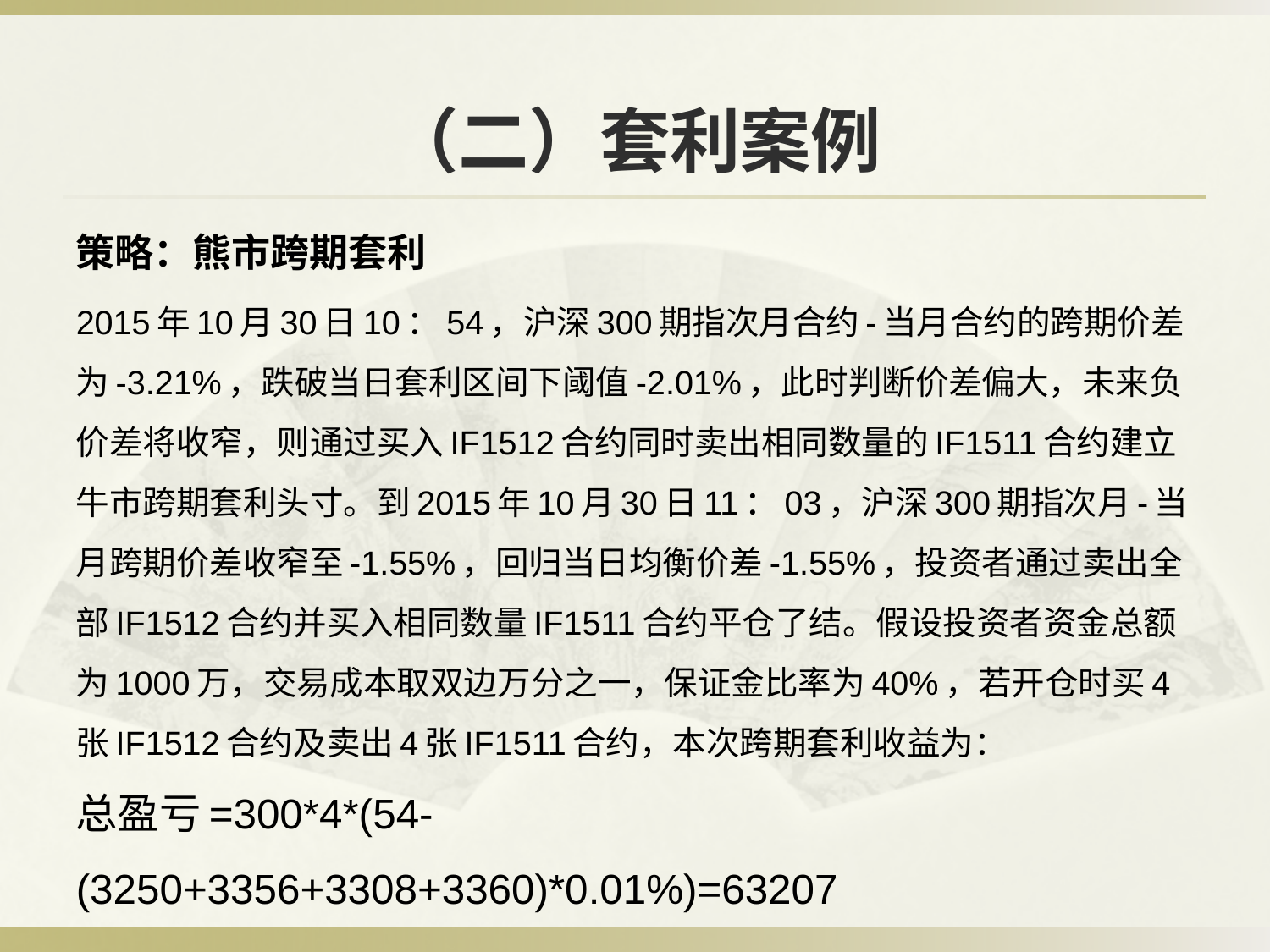

# （二）套利案例
策略：熊市跨期套利
2015年10月30日10：54，沪深300期指次月合约-当月合约的跨期价差为-3.21%，跌破当日套利区间下阈值-2.01%，此时判断价差偏大，未来负价差将收窄，则通过买入IF1512合约同时卖出相同数量的IF1511合约建立牛市跨期套利头寸。到2015年10月30日11：03，沪深300期指次月-当月跨期价差收窄至-1.55%，回归当日均衡价差-1.55%，投资者通过卖出全部IF1512合约并买入相同数量IF1511合约平仓了结。假设投资者资金总额为1000万，交易成本取双边万分之一，保证金比率为40%，若开仓时买4张IF1512合约及卖出4张IF1511合约，本次跨期套利收益为：
总盈亏=300*4*(54-(3250+3356+3308+3360)*0.01%)=63207